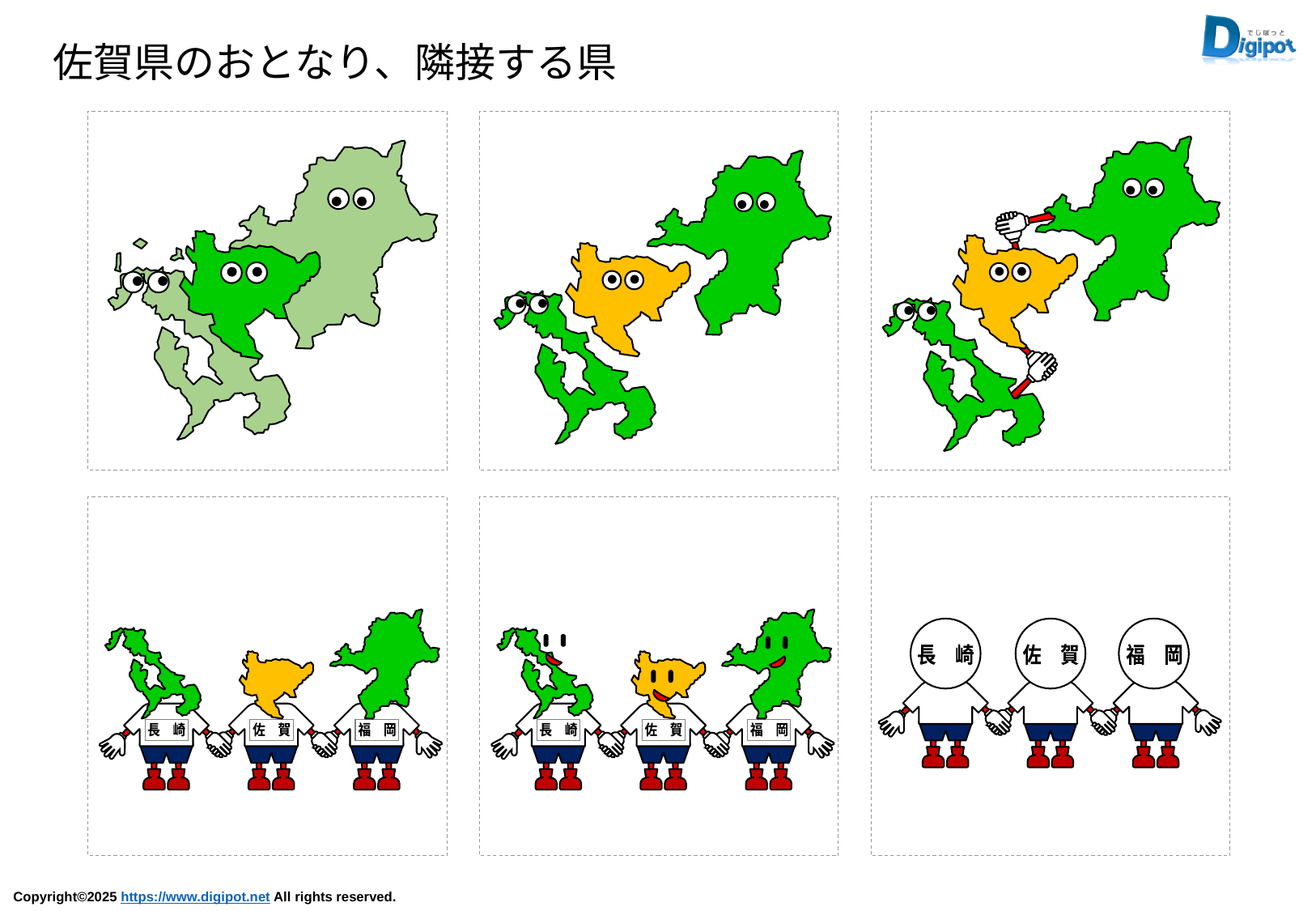

佐賀県のおとなり、隣接する県

長　崎

佐　賀

福　岡

長　崎

佐　賀

福　岡

長　崎

佐　賀

福　岡